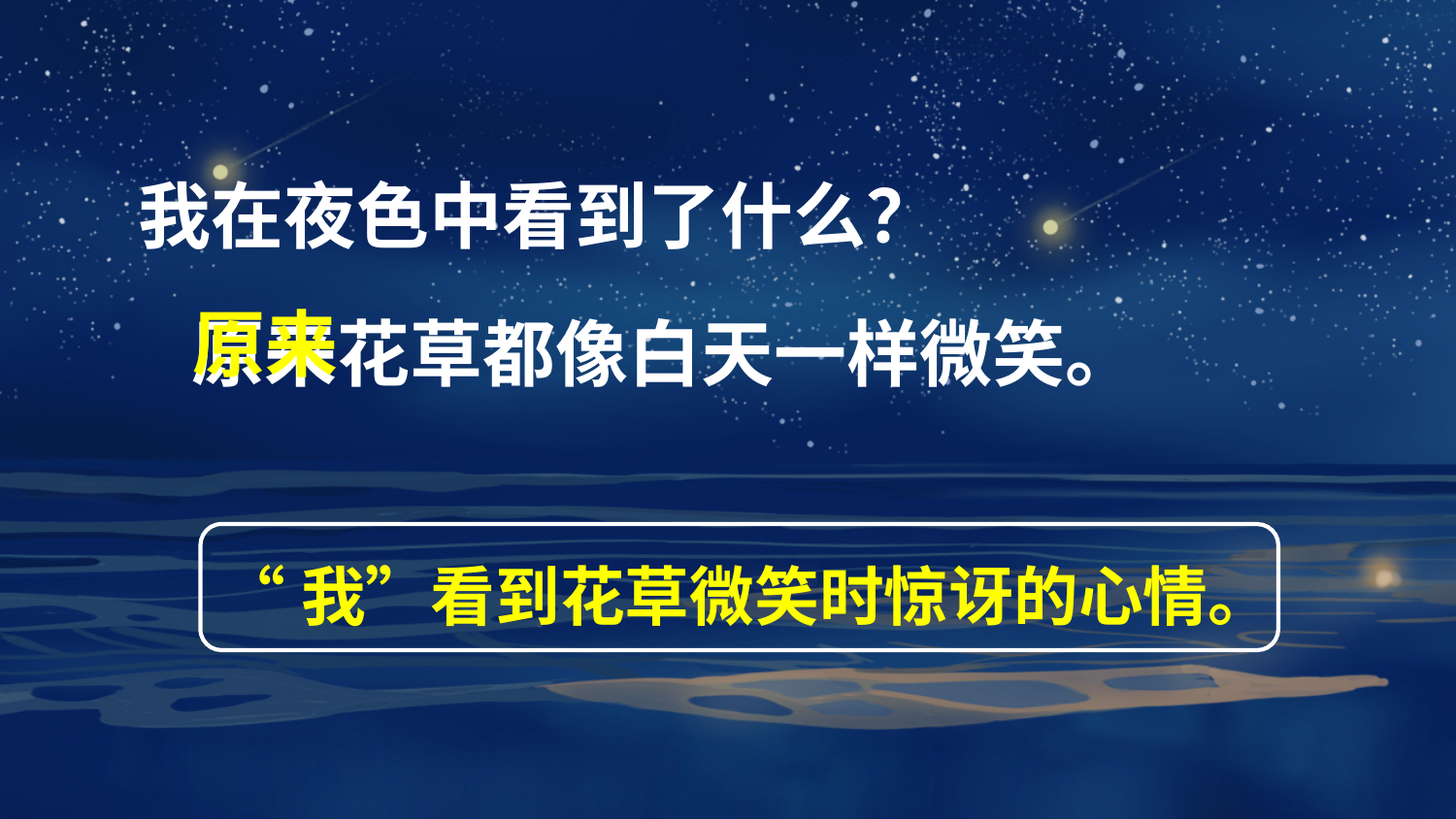

我在夜色中看到了什么？
原来花草都像白天一样微笑。
原来
“我”看到花草微笑时惊讶的心情。